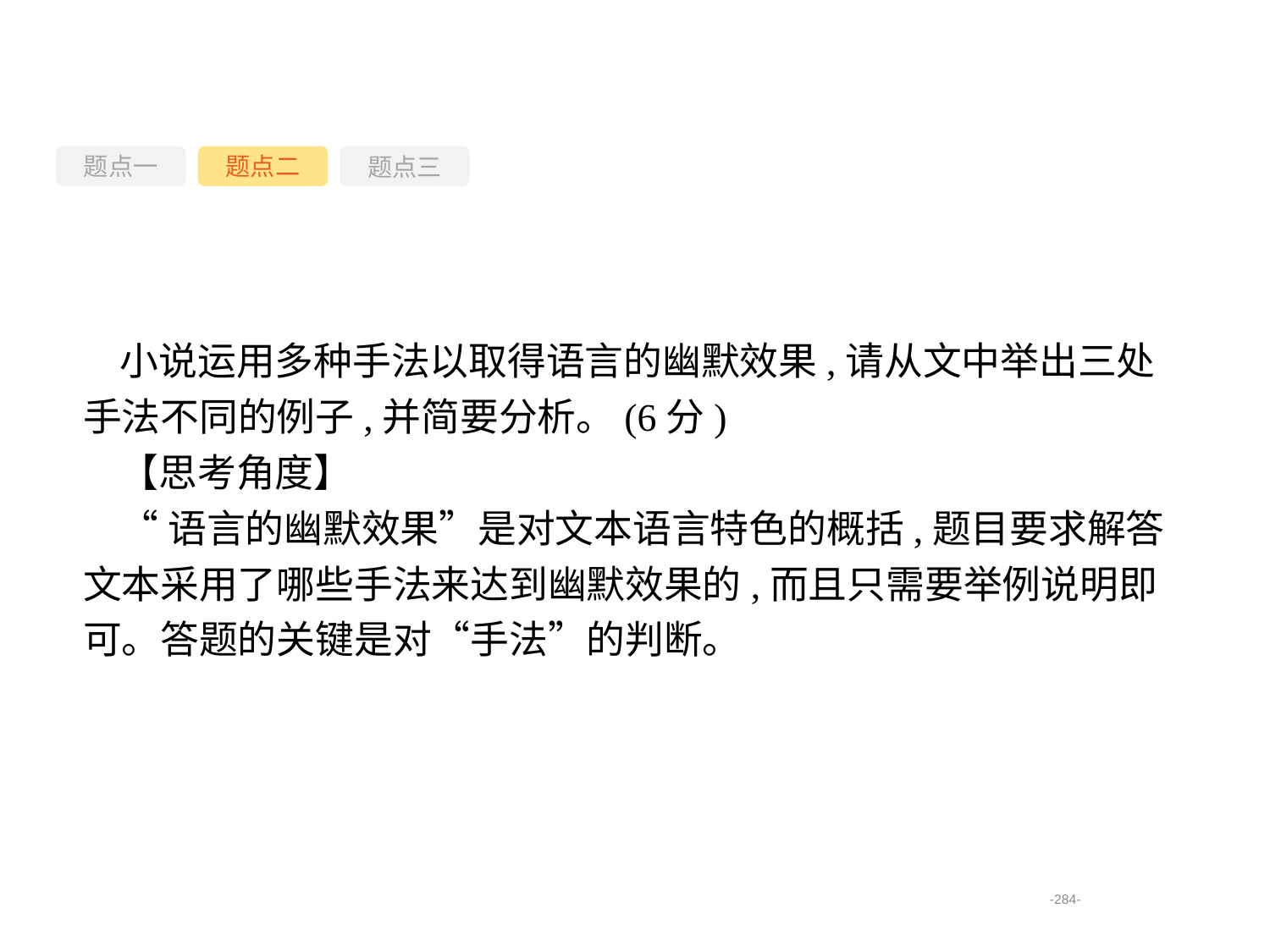

题点一
题点三
题点二
小说运用多种手法以取得语言的幽默效果,请从文中举出三处手法不同的例子,并简要分析。(6分)
【思考角度】
“语言的幽默效果”是对文本语言特色的概括,题目要求解答文本采用了哪些手法来达到幽默效果的,而且只需要举例说明即可。答题的关键是对“手法”的判断。
-284-